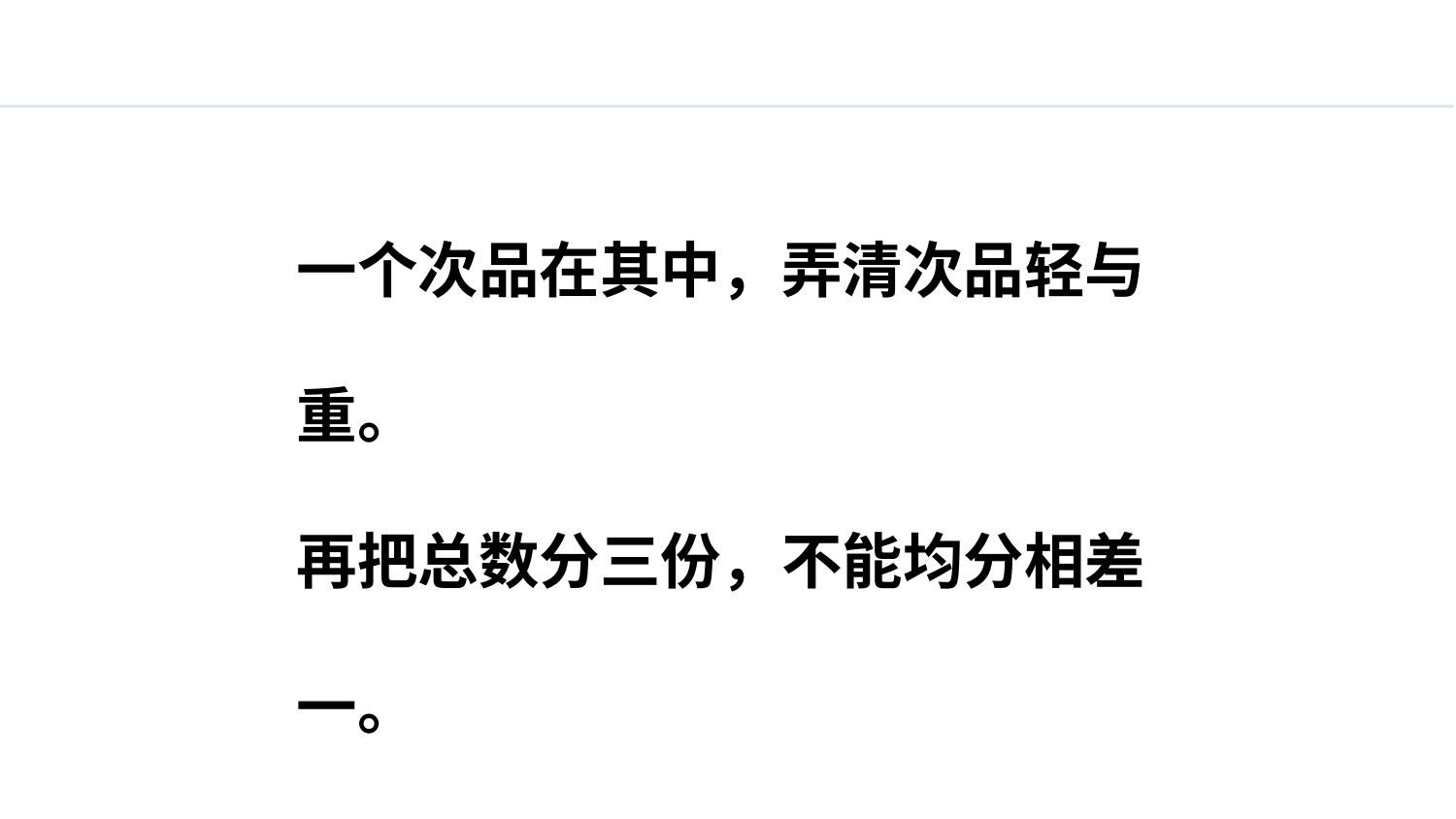

一个次品在其中，弄清次品轻与重。
再把总数分三份，不能均分相差一。
放入天平称一称，次品立即现原形。